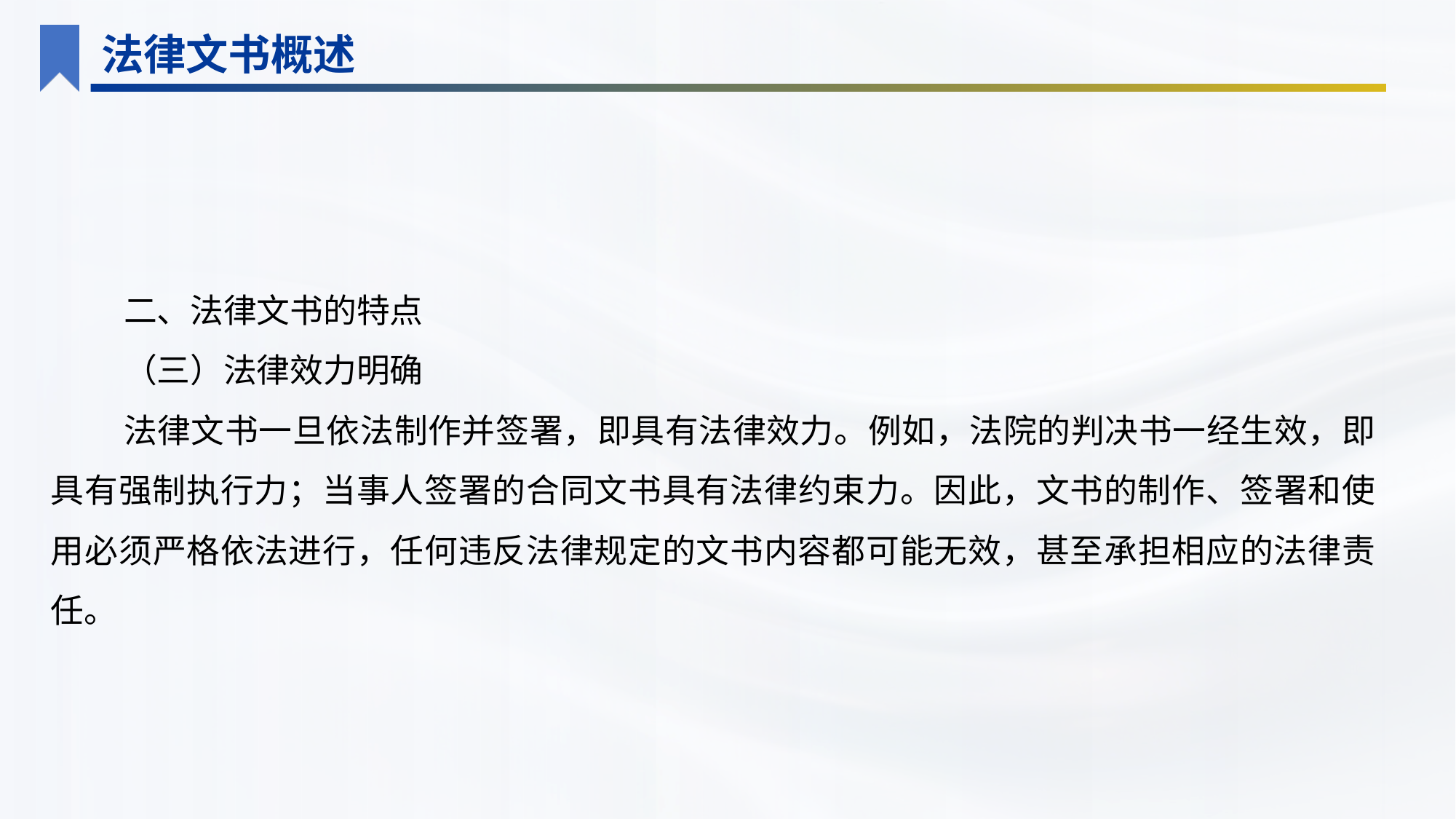

法律文书概述
二、法律文书的特点
（三）法律效力明确
法律文书一旦依法制作并签署，即具有法律效力。例如，法院的判决书一经生效，即具有强制执行力；当事人签署的合同文书具有法律约束力。因此，文书的制作、签署和使用必须严格依法进行，任何违反法律规定的文书内容都可能无效，甚至承担相应的法律责任。